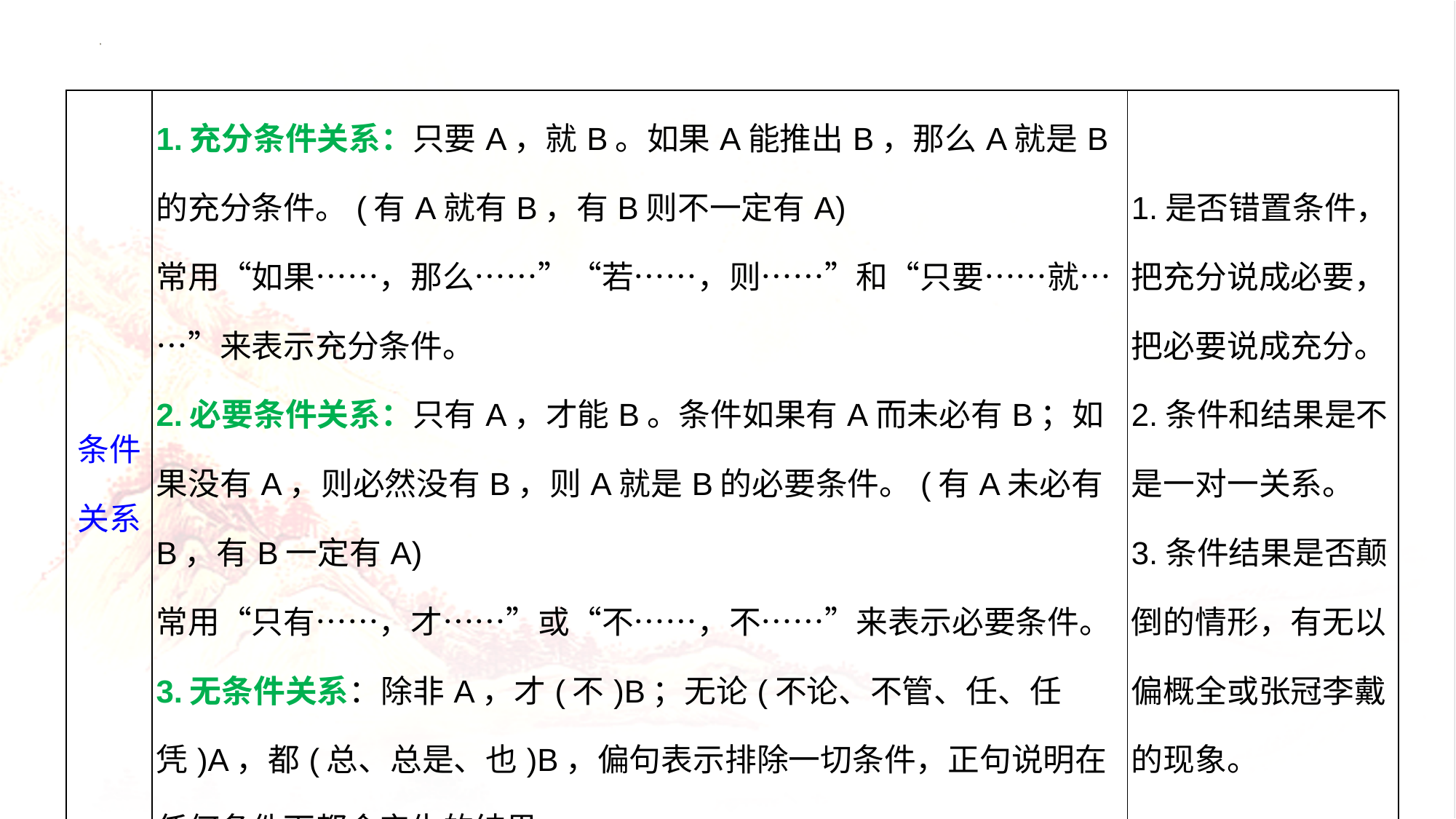

| 条件 关系 | 1.充分条件关系：只要A，就B。如果A能推出B，那么A就是B的充分条件。(有A就有B，有B则不一定有A) 常用“如果……，那么……”“若……，则……”和“只要……就……”来表示充分条件。 2.必要条件关系：只有A，才能B。条件如果有A而未必有B；如果没有A，则必然没有B，则A就是B的必要条件。(有A未必有B，有B一定有A) 常用“只有……，才……”或“不……，不……”来表示必要条件。 3.无条件关系：除非A，才(不)B；无论(不论、不管、任、任凭)A，都(总、总是、也)B，偏句表示排除一切条件，正句说明在任何条件下都会产生的结果。 | 1.是否错置条件，把充分说成必要，把必要说成充分。 2.条件和结果是不是一对一关系。 3.条件结果是否颠倒的情形，有无以偏概全或张冠李戴的现象。 |
| --- | --- | --- |